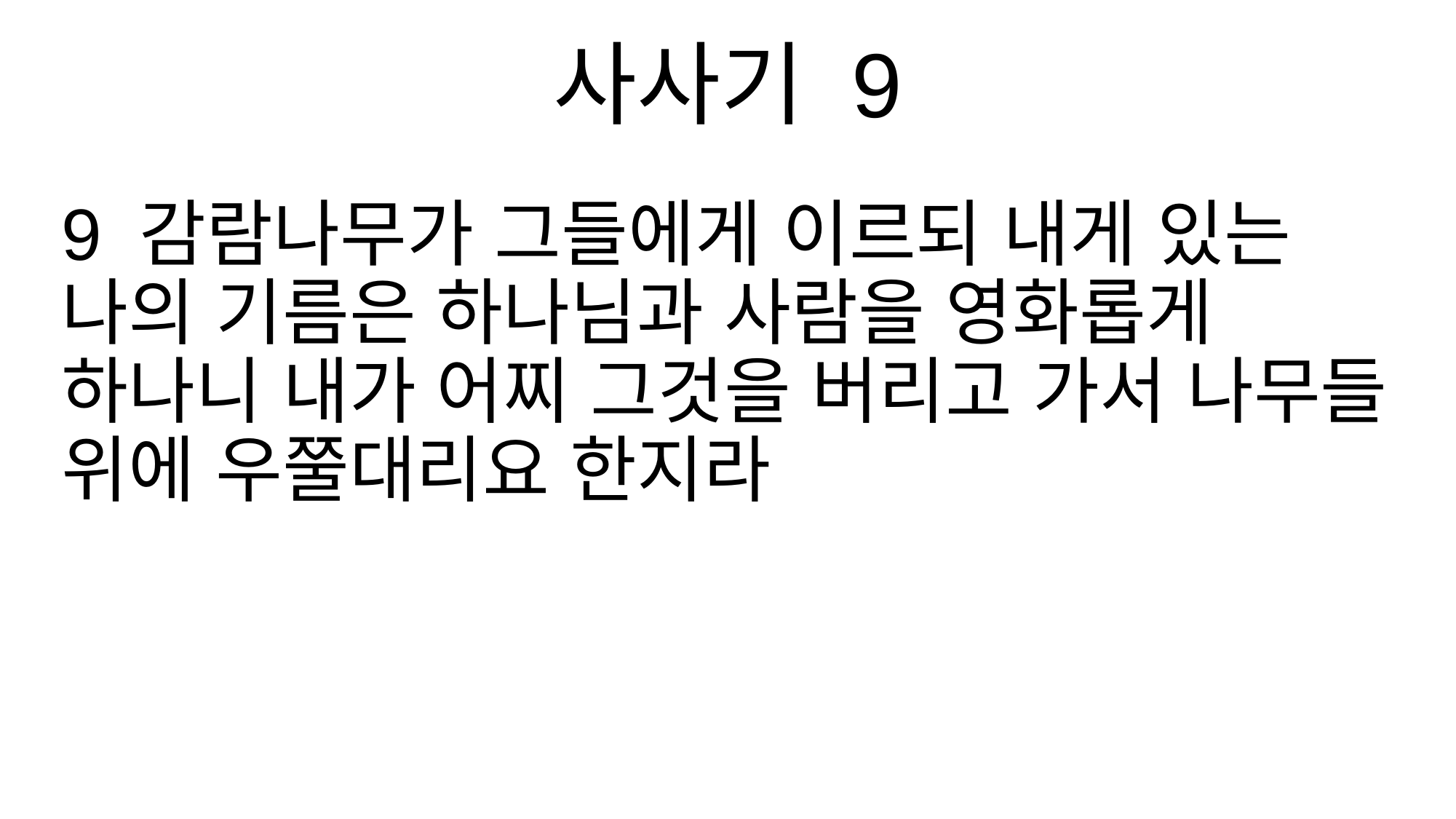

사사기 9
9 감람나무가 그들에게 이르되 내게 있는 나의 기름은 하나님과 사람을 영화롭게 하나니 내가 어찌 그것을 버리고 가서 나무들 위에 우쭐대리요 한지라